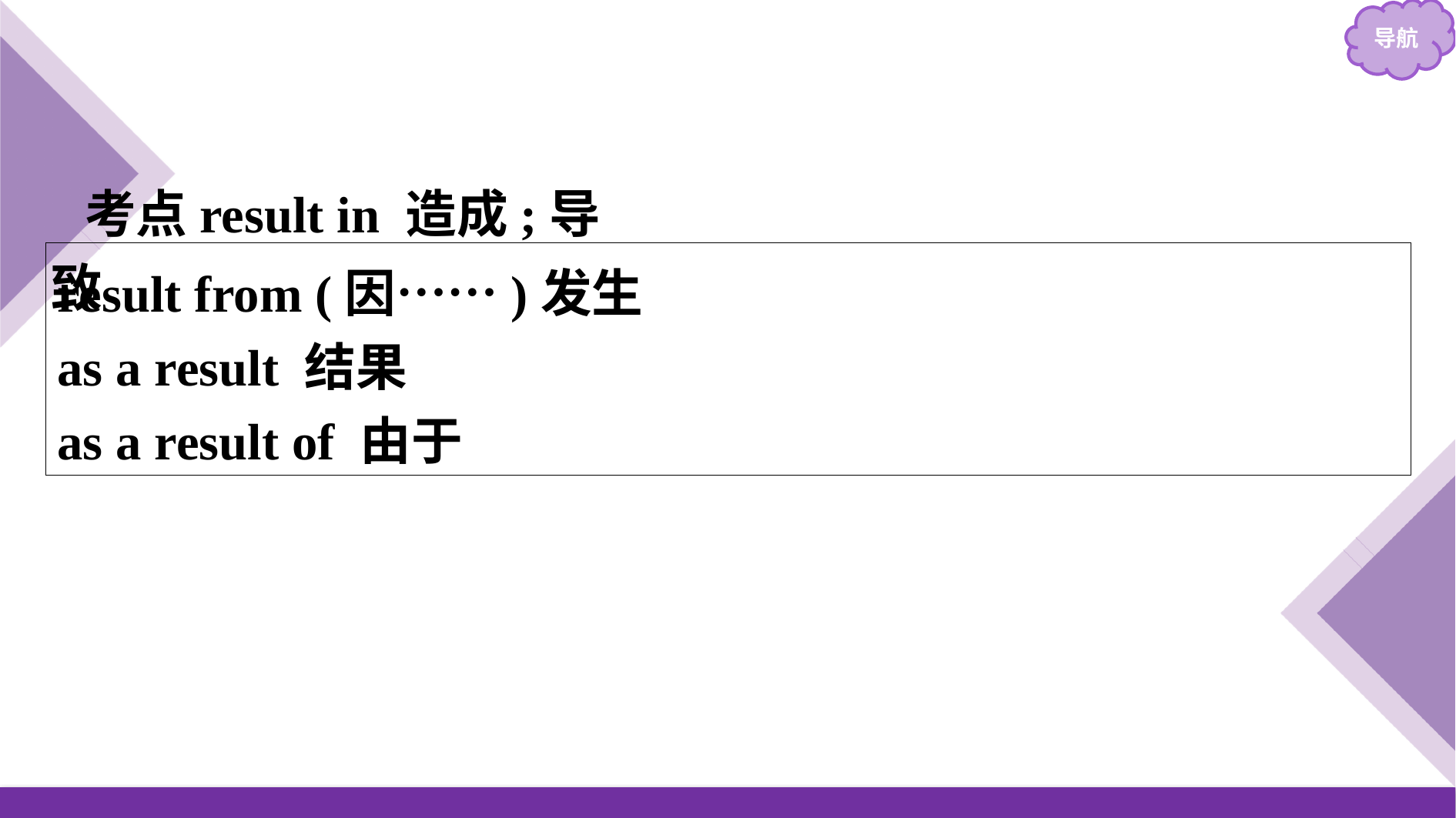

考点result in 造成;导致
result from (因……)发生
as a result 结果
as a result of 由于